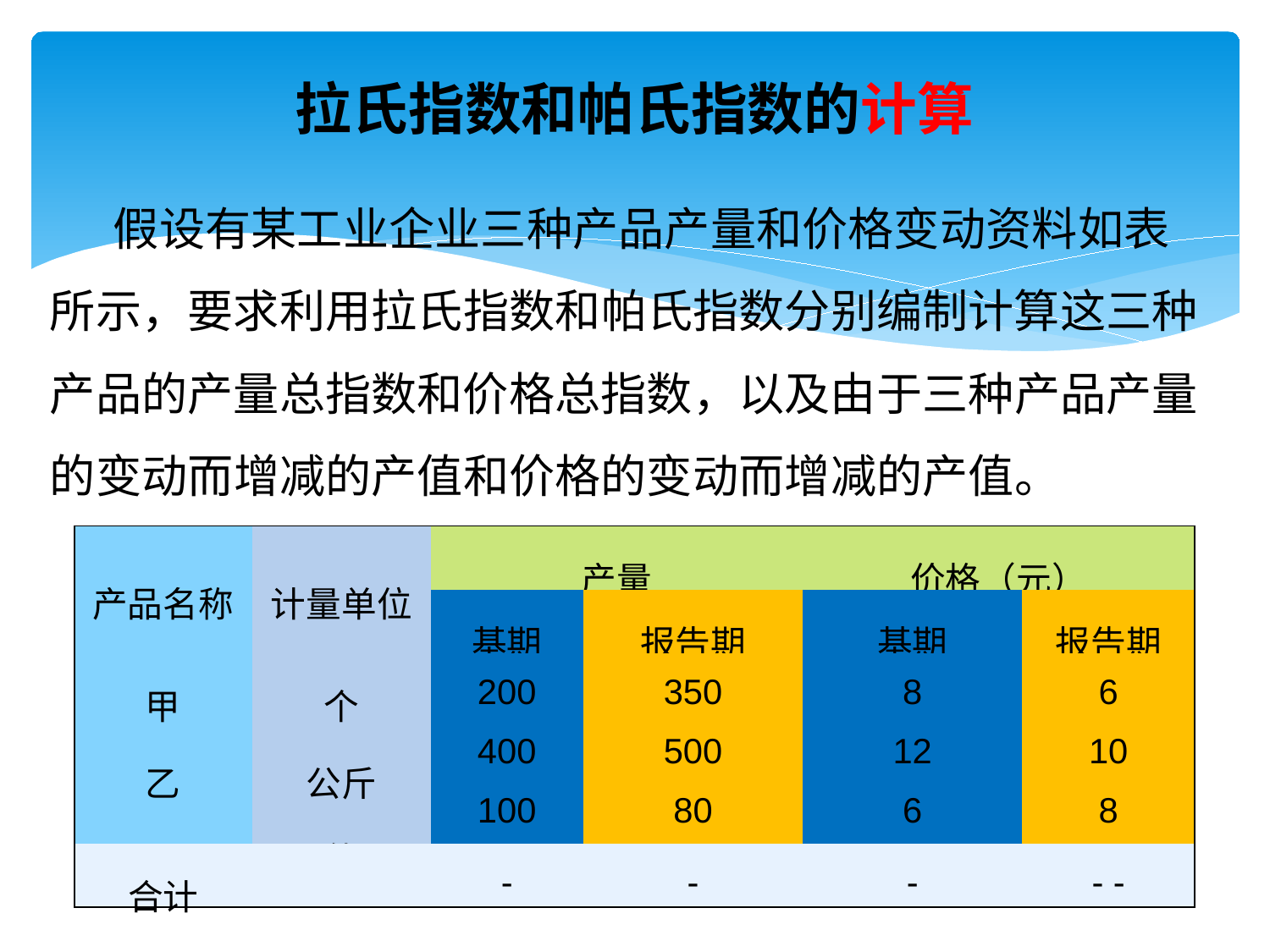

拉氏指数和帕氏指数的计算
假设有某工业企业三种产品产量和价格变动资料如表所示，要求利用拉氏指数和帕氏指数分别编制计算这三种产品的产量总指数和价格总指数，以及由于三种产品产量的变动而增减的产值和价格的变动而增减的产值。
| 产品名称 | 计量单位 | 产量 |  | 价格（元） |  |
| --- | --- | --- | --- | --- | --- |
|  |  | 基期 | 报告期 | 基期 | 报告期 |
| 甲 乙 丙 | 个 公斤 件 | 200 400 100 | 350 500 80 | 8 12 6 | 6 10 8 |
| 合计 |  | - | - | - | - - |
24